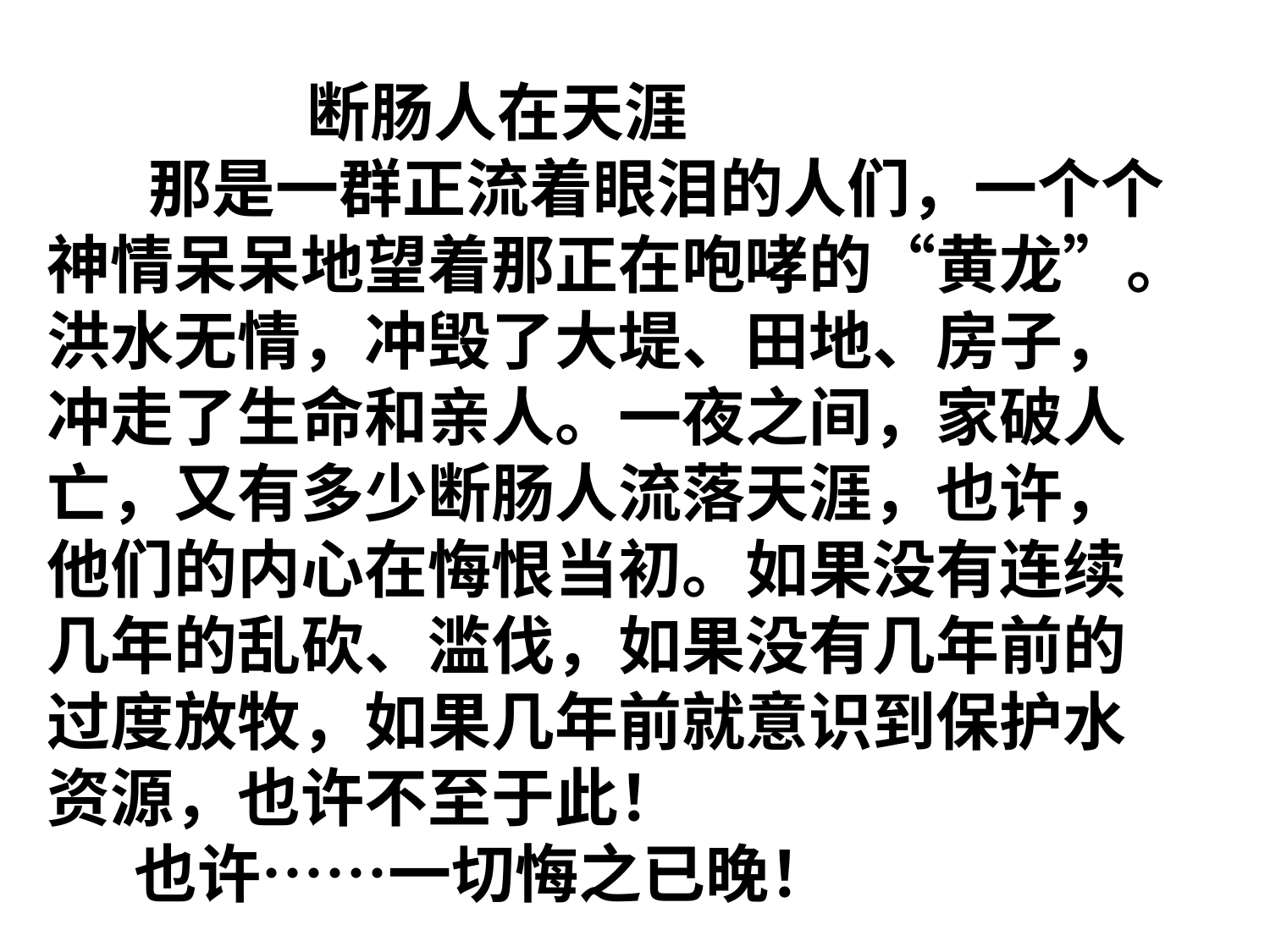

断肠人在天涯
      那是一群正流着眼泪的人们，一个个神情呆呆地望着那正在咆哮的“黄龙”。洪水无情，冲毁了大堤、田地、房子，冲走了生命和亲人。一夜之间，家破人亡，又有多少断肠人流落天涯，也许，他们的内心在悔恨当初。如果没有连续几年的乱砍、滥伐，如果没有几年前的过度放牧，如果几年前就意识到保护水资源，也许不至于此！
     也许……一切悔之已晚！